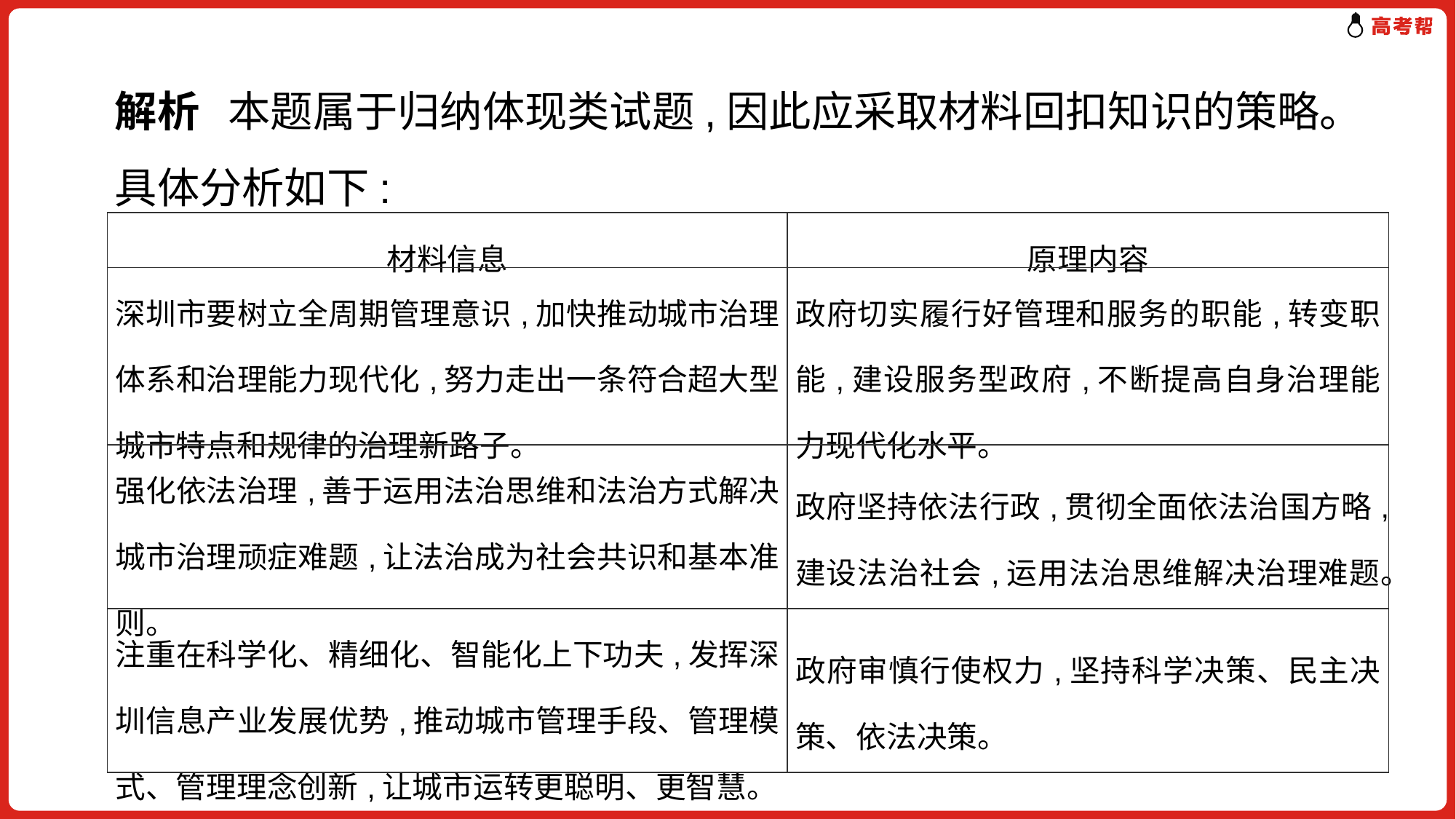

解析   本题属于归纳体现类试题,因此应采取材料回扣知识的策略。具体分析如下:
| 材料信息 | 原理内容 |
| --- | --- |
| 深圳市要树立全周期管理意识,加快推动城市治理体系和治理能力现代化,努力走出一条符合超大型城市特点和规律的治理新路子。 | 政府切实履行好管理和服务的职能,转变职能,建设服务型政府,不断提高自身治理能力现代化水平。 |
| 强化依法治理,善于运用法治思维和法治方式解决城市治理顽症难题,让法治成为社会共识和基本准则。 | 政府坚持依法行政,贯彻全面依法治国方略,建设法治社会,运用法治思维解决治理难题。 |
| 注重在科学化、精细化、智能化上下功夫,发挥深圳信息产业发展优势,推动城市管理手段、管理模式、管理理念创新,让城市运转更聪明、更智慧。 | 政府审慎行使权力,坚持科学决策、民主决策、依法决策。 |